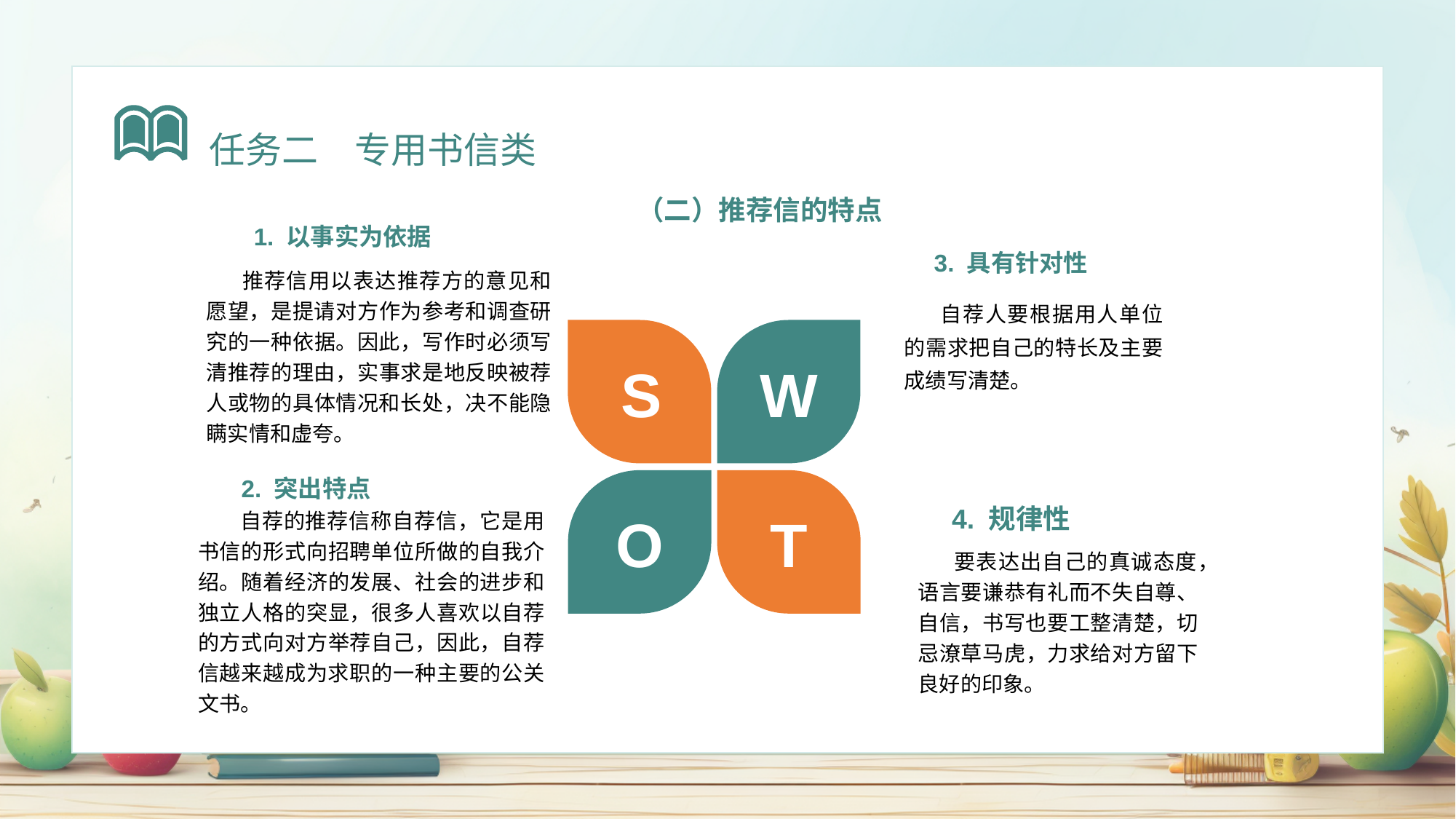

任务二　专用书信类

（二）推荐信的特点
1. 以事实为依据
      推荐信用以表达推荐方的意见和愿望，是提请对方作为参考和调查研究的一种依据。因此，写作时必须写清推荐的理由，实事求是地反映被荐人或物的具体情况和长处，决不能隐瞒实情和虚夸。
3. 具有针对性
      自荐人要根据用人单位的需求把自己的特长及主要成绩写清楚。

S

W
2. 突出特点
       自荐的推荐信称自荐信，它是用书信的形式向招聘单位所做的自我介绍。随着经济的发展、社会的进步和独立人格的突显，很多人喜欢以自荐的方式向对方举荐自己，因此，自荐信越来越成为求职的一种主要的公关文书。

O

T
4. 规律性
      要表达出自己的真诚态度，语言要谦恭有礼而不失自尊、自信，书写也要工整清楚，切忌潦草马虎，力求给对方留下良好的印象。